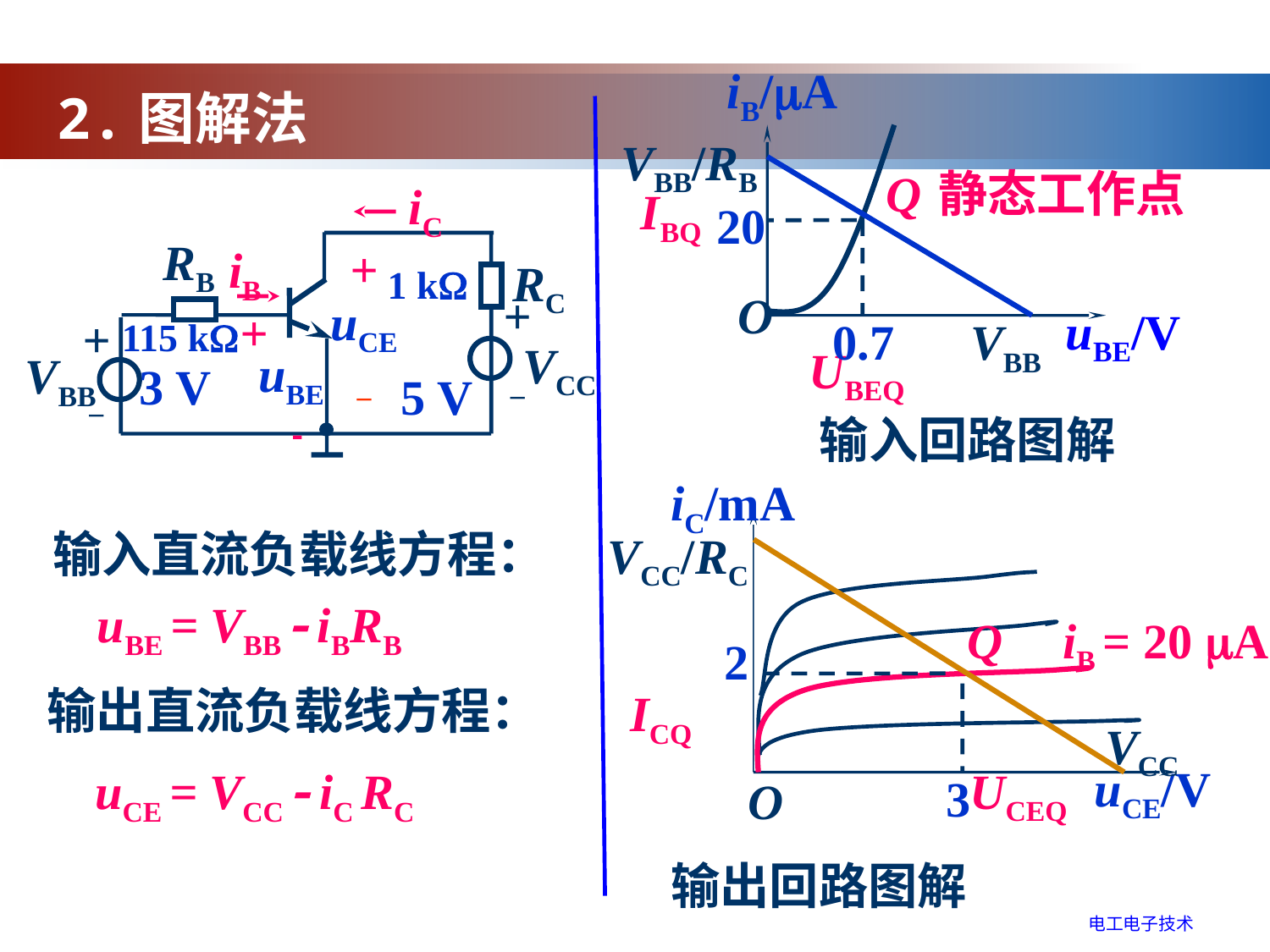

iB/μA

uBE/V

2.图解法

VBB/RB

Q
静态工作点
iC

RB
iB

RC
+
uCE
–

+
      uBE
        −
+
–

+
–
VCC
VBB

3 V

5 V

IBQ
20

1 kΩ
O
0.7
VBB
115 kΩ
UBEQ
输入回路图解
iC/mA

uCE/V

输入直流负载线方程：
VCC/RC

uBE = VBB − iBRB
Q

iB = 20 μA
2

输出直流负载线方程：
ICQ
VCC
UCEQ
uCE = VCC − iC RC
3
O
输出回路图解
电工电子技术